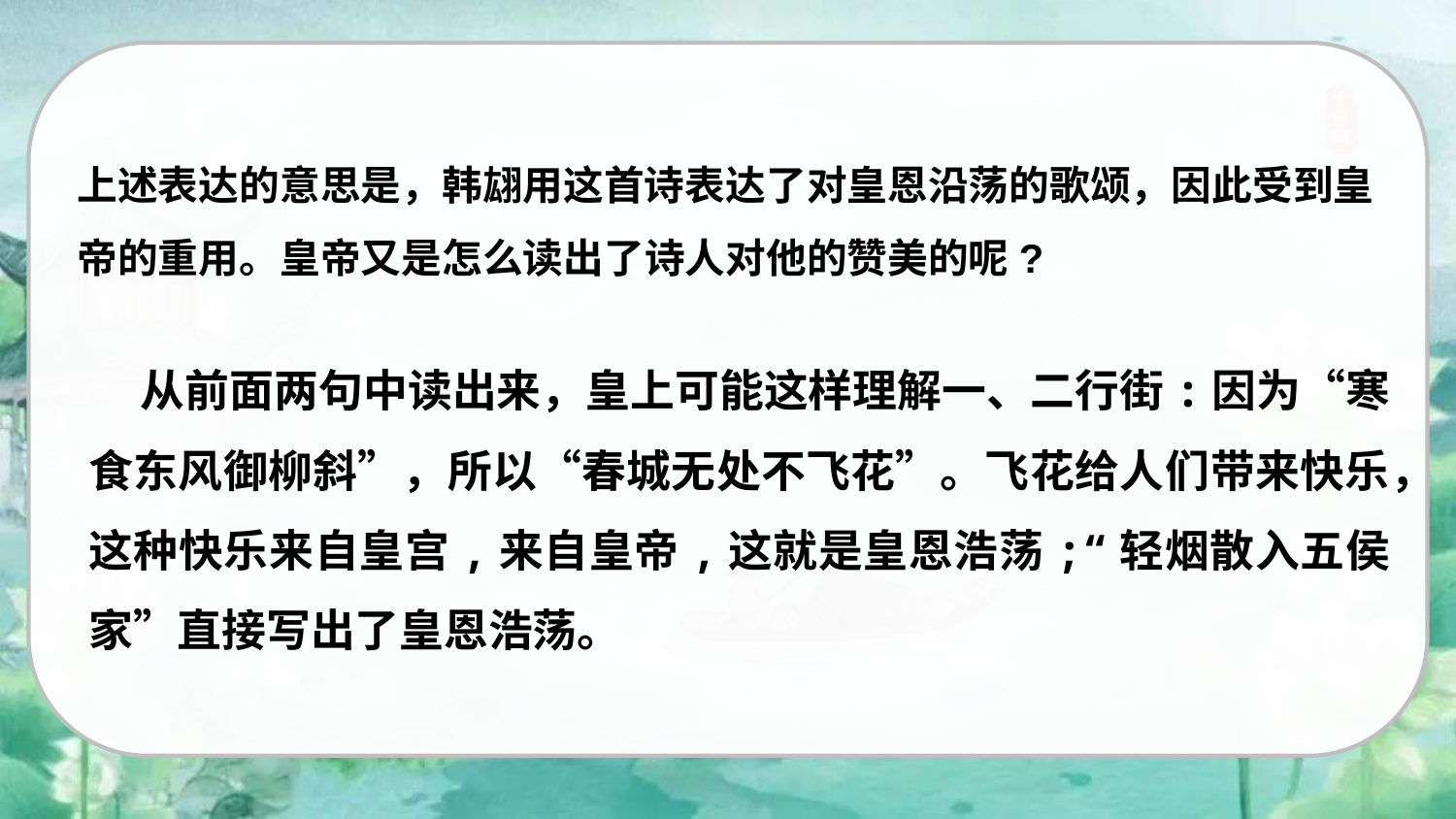

上述表达的意思是，韩翃用这首诗表达了对皇恩沿荡的歌颂，因此受到皇帝的重用。皇帝又是怎么读出了诗人对他的赞美的呢?
    从前面两句中读出来，皇上可能这样理解一、二行街:因为“寒食东风御柳斜”，所以“春城无处不飞花”。飞花给人们带来快乐，这种快乐来自皇宫,来自皇帝,这就是皇恩浩荡;“轻烟散入五侯家”直接写出了皇恩浩荡。